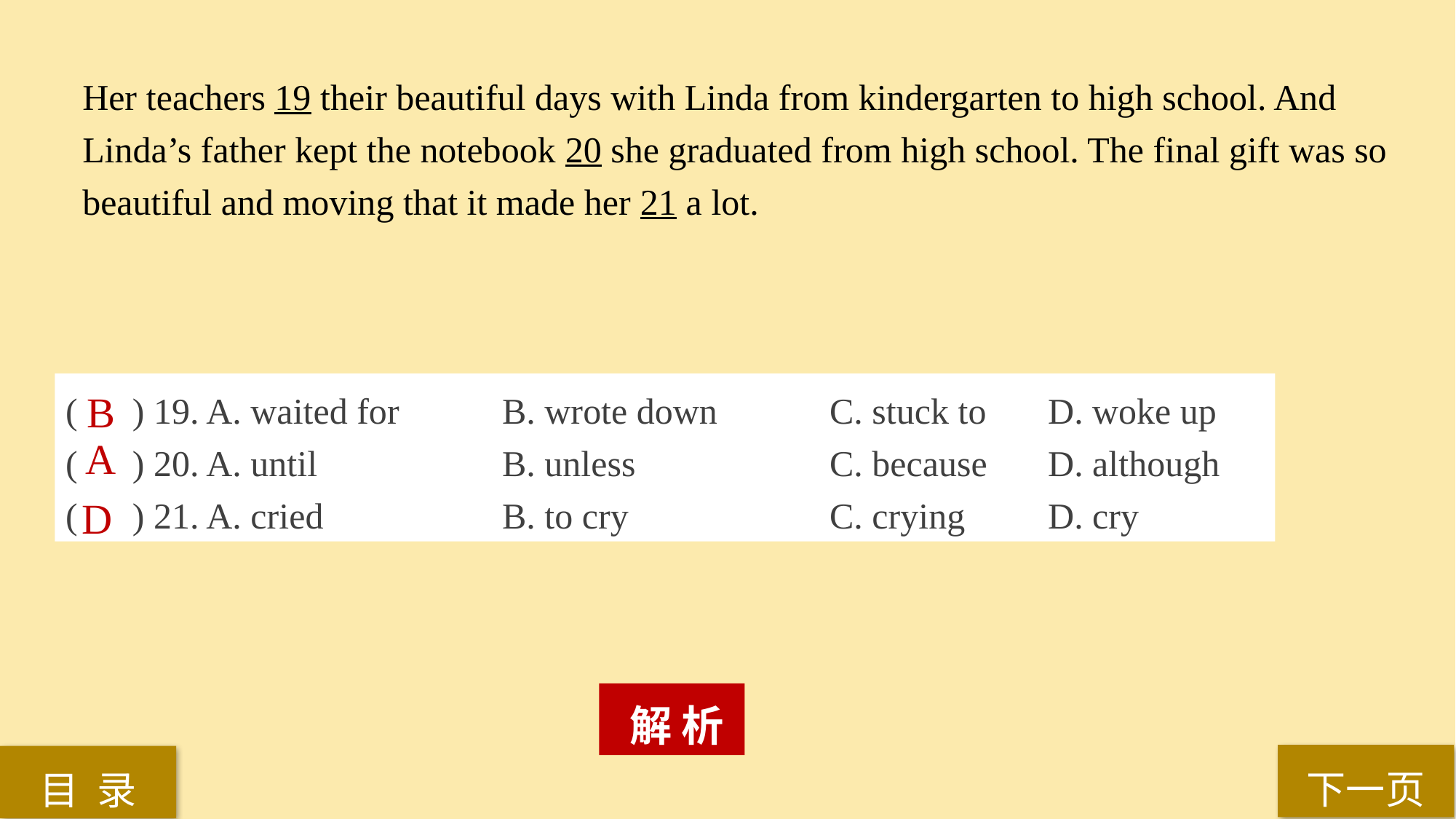

Her teachers 19 their beautiful days with Linda from kindergarten to high school. And
Linda’s father kept the notebook 20 she graduated from high school. The final gift was so
beautiful and moving that it made her 21 a lot.
(      ) 19. A. waited for 	B. wrote down 	C. stuck to 	D. woke up
(      ) 20. A. until 		B. unless 		C. because 	D. although
(      ) 21. A. cried 		B. to cry 		C. crying 	D. cry
B
A
D
 解 析